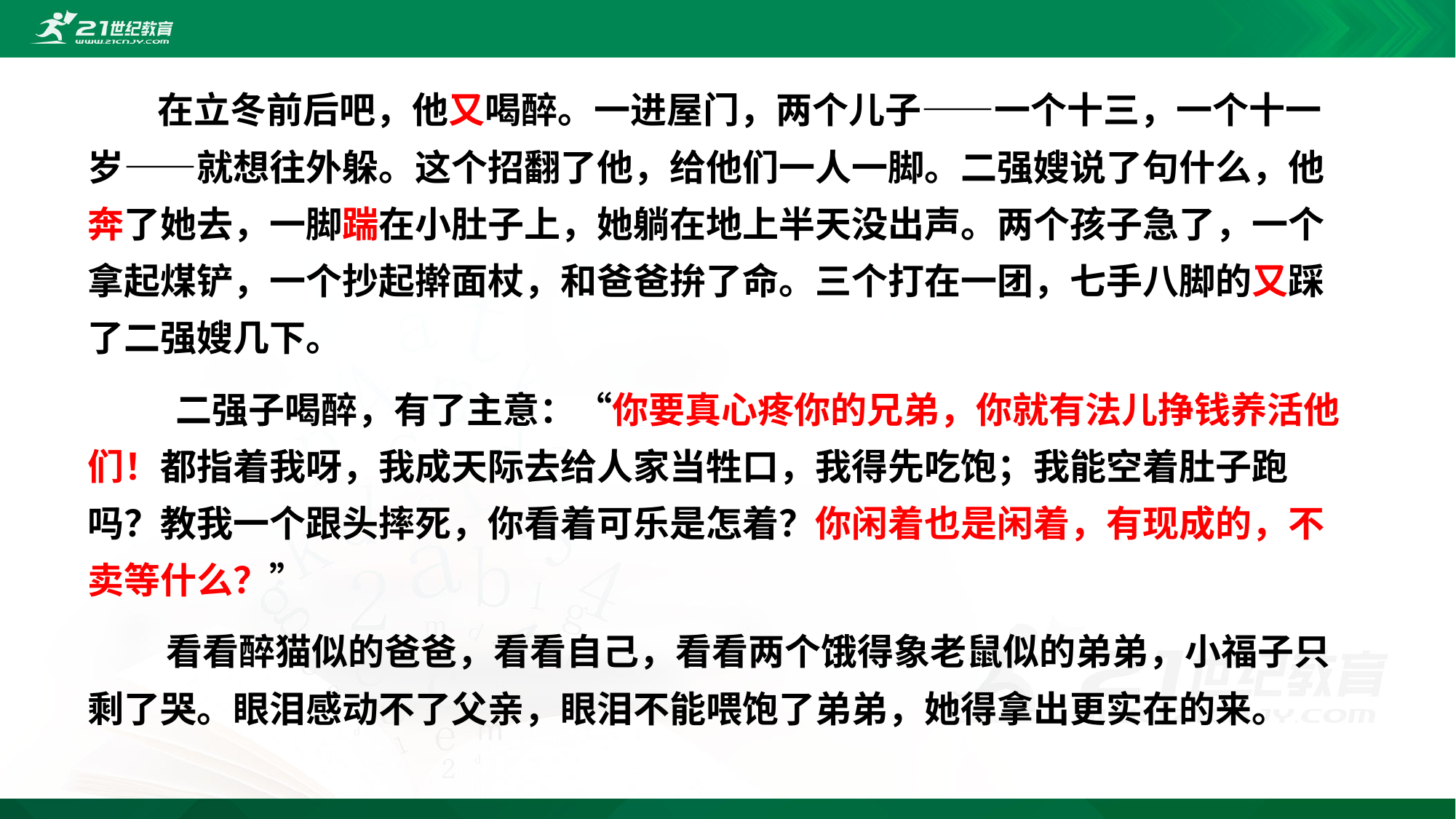

在立冬前后吧，他又喝醉。一进屋门，两个儿子——一个十三，一个十一岁——就想往外躲。这个招翻了他，给他们一人一脚。二强嫂说了句什么，他奔了她去，一脚踹在小肚子上，她躺在地上半天没出声。两个孩子急了，一个拿起煤铲，一个抄起擀面杖，和爸爸拚了命。三个打在一团，七手八脚的又踩了二强嫂几下。
             二强子喝醉，有了主意：“你要真心疼你的兄弟，你就有法儿挣钱养活他们！都指着我呀，我成天际去给人家当牲口，我得先吃饱；我能空着肚子跑吗？教我一个跟头摔死，你看着可乐是怎着？你闲着也是闲着，有现成的，不卖等什么？”
　　    看看醉猫似的爸爸，看看自己，看看两个饿得象老鼠似的弟弟，小福子只剩了哭。眼泪感动不了父亲，眼泪不能喂饱了弟弟，她得拿出更实在的来。